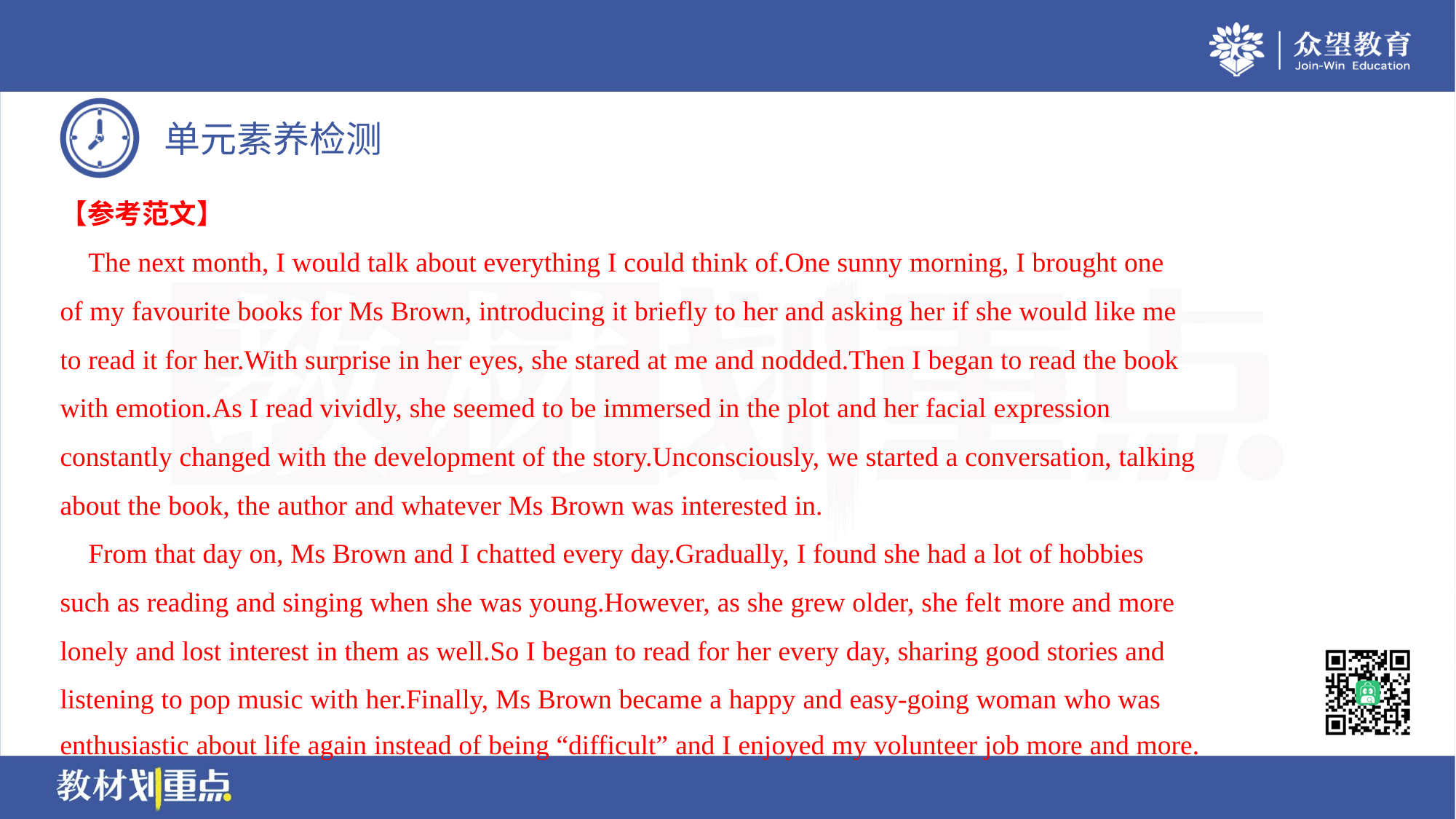

【参考范文】
    The next month, I would talk about everything I could think of.One sunny morning, I brought one
of my favourite books for Ms Brown, introducing it briefly to her and asking her if she would like me
to read it for her.With surprise in her eyes, she stared at me and nodded.Then I began to read the book
with emotion.As I read vividly, she seemed to be immersed in the plot and her facial expression
constantly changed with the development of the story.Unconsciously, we started a conversation, talking
about the book, the author and whatever Ms Brown was interested in.
    From that day on, Ms Brown and I chatted every day.Gradually, I found she had a lot of hobbies
such as reading and singing when she was young.However, as she grew older, she felt more and more
lonely and lost interest in them as well.So I began to read for her every day, sharing good stories and
listening to pop music with her.Finally, Ms Brown became a happy and easy-going woman who was
enthusiastic about life again instead of being “difficult” and I enjoyed my volunteer job more and more.